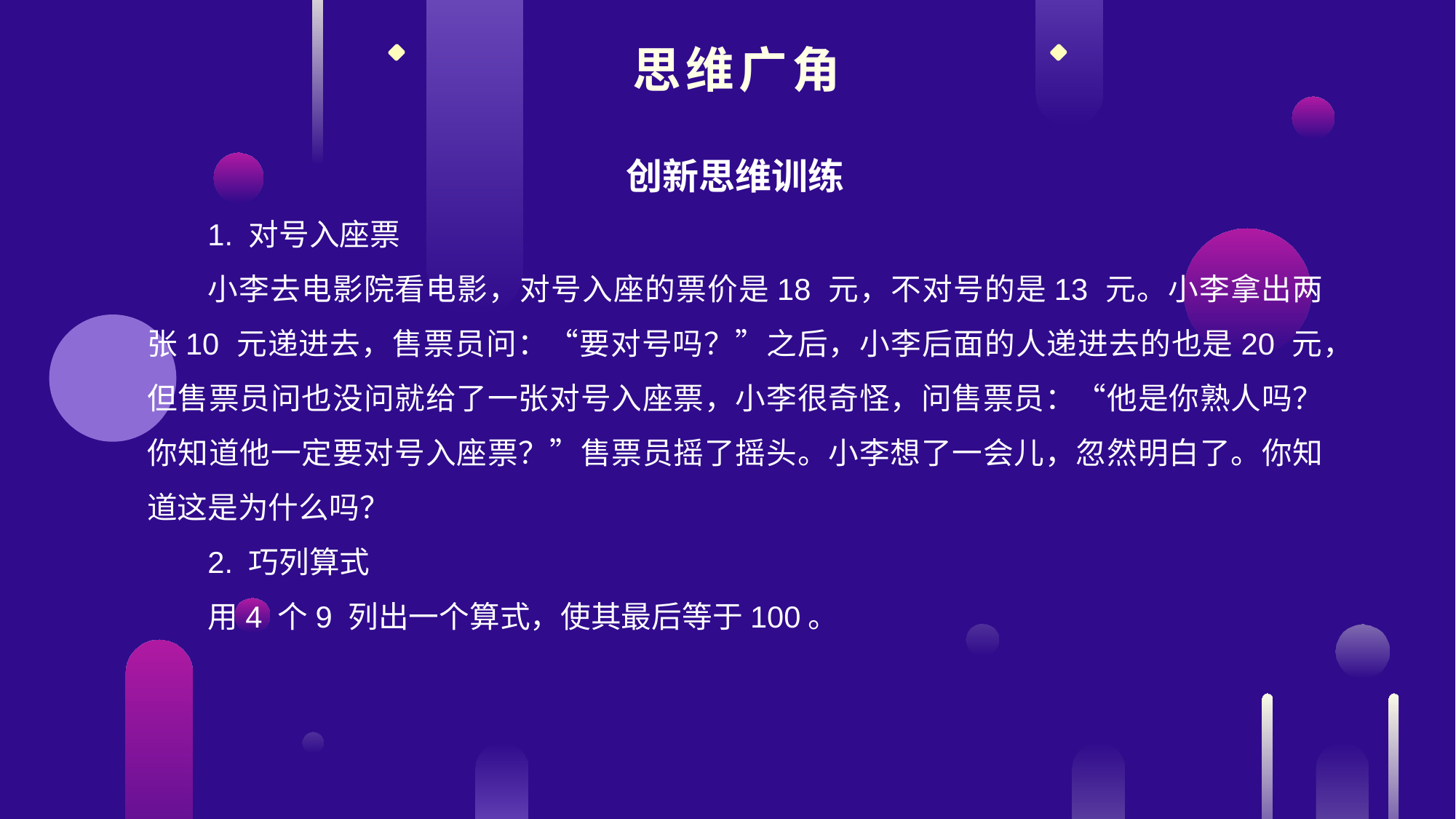

思维广角

创新思维训练
1. 对号入座票
小李去电影院看电影，对号入座的票价是18 元，不对号的是13 元。小李拿出两张10 元递进去，售票员问：“要对号吗？”之后，小李后面的人递进去的也是20 元，但售票员问也没问就给了一张对号入座票，小李很奇怪，问售票员：“他是你熟人吗？你知道他一定要对号入座票？”售票员摇了摇头。小李想了一会儿，忽然明白了。你知道这是为什么吗？
2. 巧列算式
用4 个9 列出一个算式，使其最后等于100。